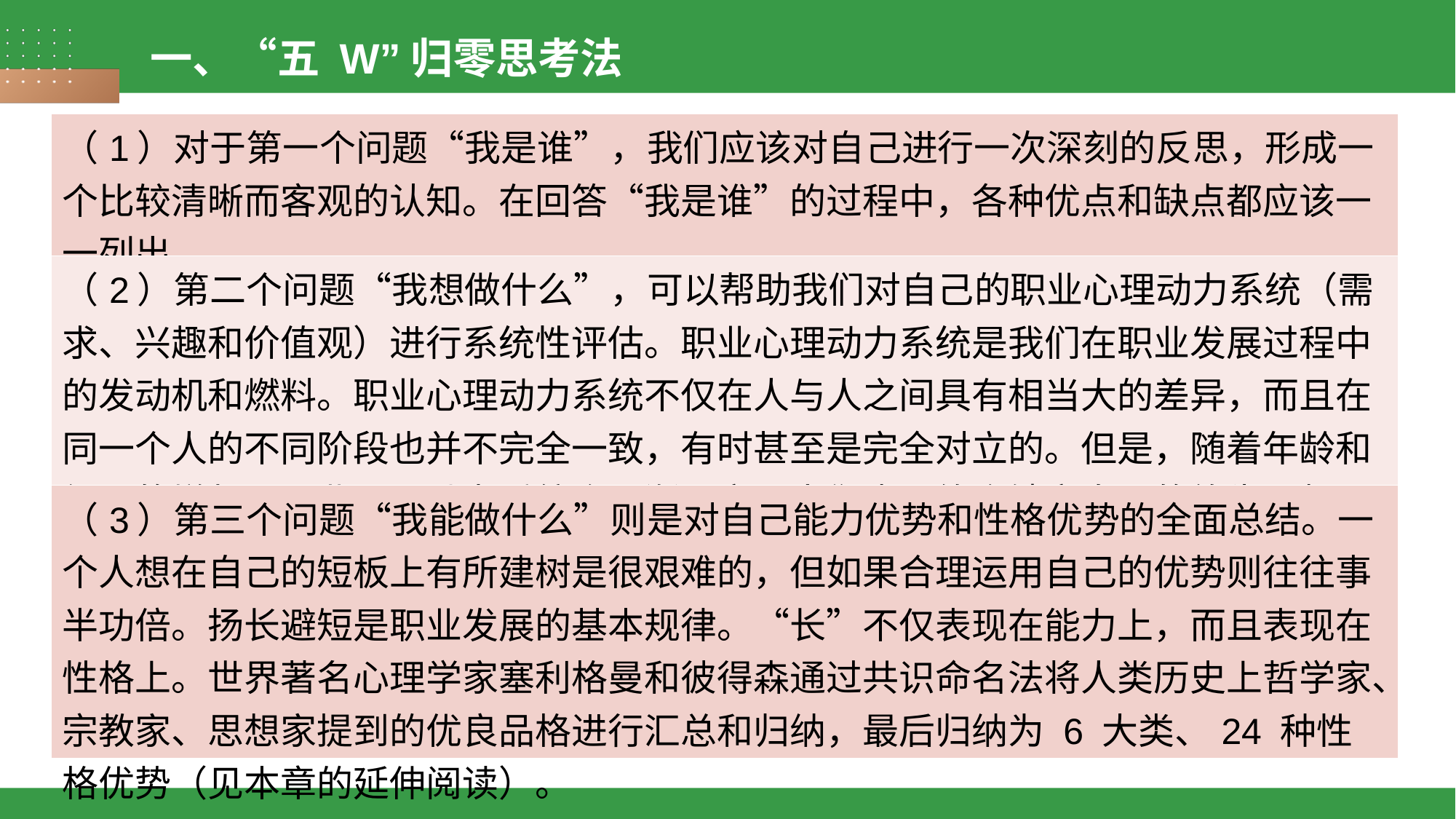

一、“五 W”归零思考法
| （1）对于第一个问题“我是谁”，我们应该对自己进行一次深刻的反思，形成一个比较清晰而客观的认知。在回答“我是谁”的过程中，各种优点和缺点都应该一一列出。 |
| --- |
| （2）第二个问题“我想做什么”，可以帮助我们对自己的职业心理动力系统（需求、兴趣和价值观）进行系统性评估。职业心理动力系统是我们在职业发展过程中的发动机和燃料。职业心理动力系统不仅在人与人之间具有相当大的差异，而且在同一个人的不同阶段也并不完全一致，有时甚至是完全对立的。但是，随着年龄和经历的增长，职业心理动力系统会逐渐固定，人们也最终会锁定自己的终生理想。 |
| （3）第三个问题“我能做什么”则是对自己能力优势和性格优势的全面总结。一个人想在自己的短板上有所建树是很艰难的，但如果合理运用自己的优势则往往事半功倍。扬长避短是职业发展的基本规律。“长”不仅表现在能力上，而且表现在性格上。世界著名心理学家塞利格曼和彼得森通过共识命名法将人类历史上哲学家、宗教家、思想家提到的优良品格进行汇总和归纳，最后归纳为 6 大类、24 种性格优势（见本章的延伸阅读）。 |